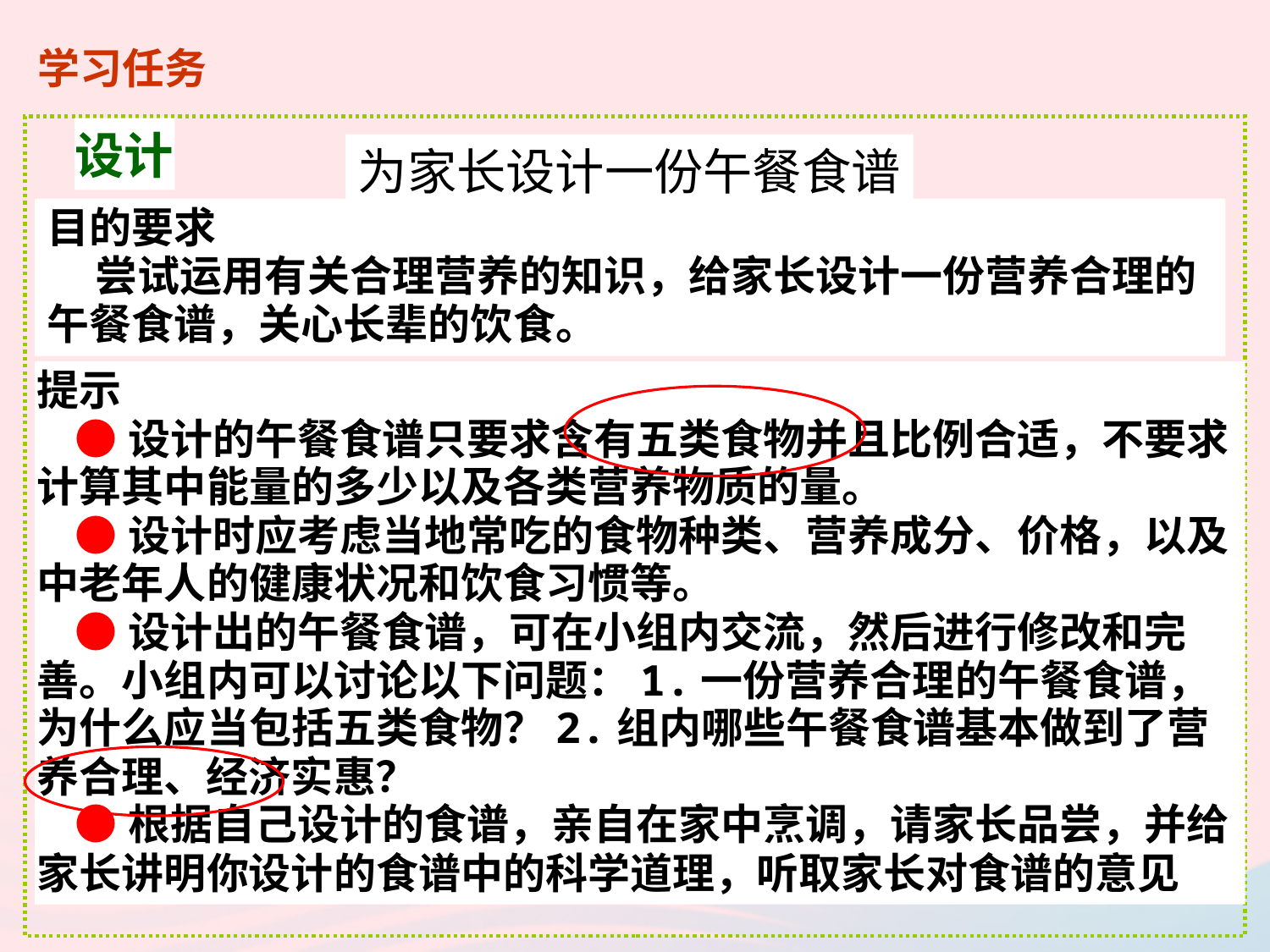

学习任务

设计
为家长设计一份午餐食谱
目的要求
    尝试运用有关合理营养的知识，给家长设计一份营养合理的午餐食谱，关心长辈的饮食。
提示
    ●设计的午餐食谱只要求含有五类食物并且比例合适，不要求计算其中能量的多少以及各类营养物质的量。
    ●设计时应考虑当地常吃的食物种类、营养成分、价格，以及中老年人的健康状况和饮食习惯等。
    ●设计出的午餐食谱，可在小组内交流，然后进行修改和完善。小组内可以讨论以下问题：1.一份营养合理的午餐食谱，为什么应当包括五类食物？2.组内哪些午餐食谱基本做到了营养合理、经济实惠？
    ●根据自己设计的食谱，亲自在家中烹调，请家长品尝，并给家长讲明你设计的食谱中的科学道理，听取家长对食谱的意见